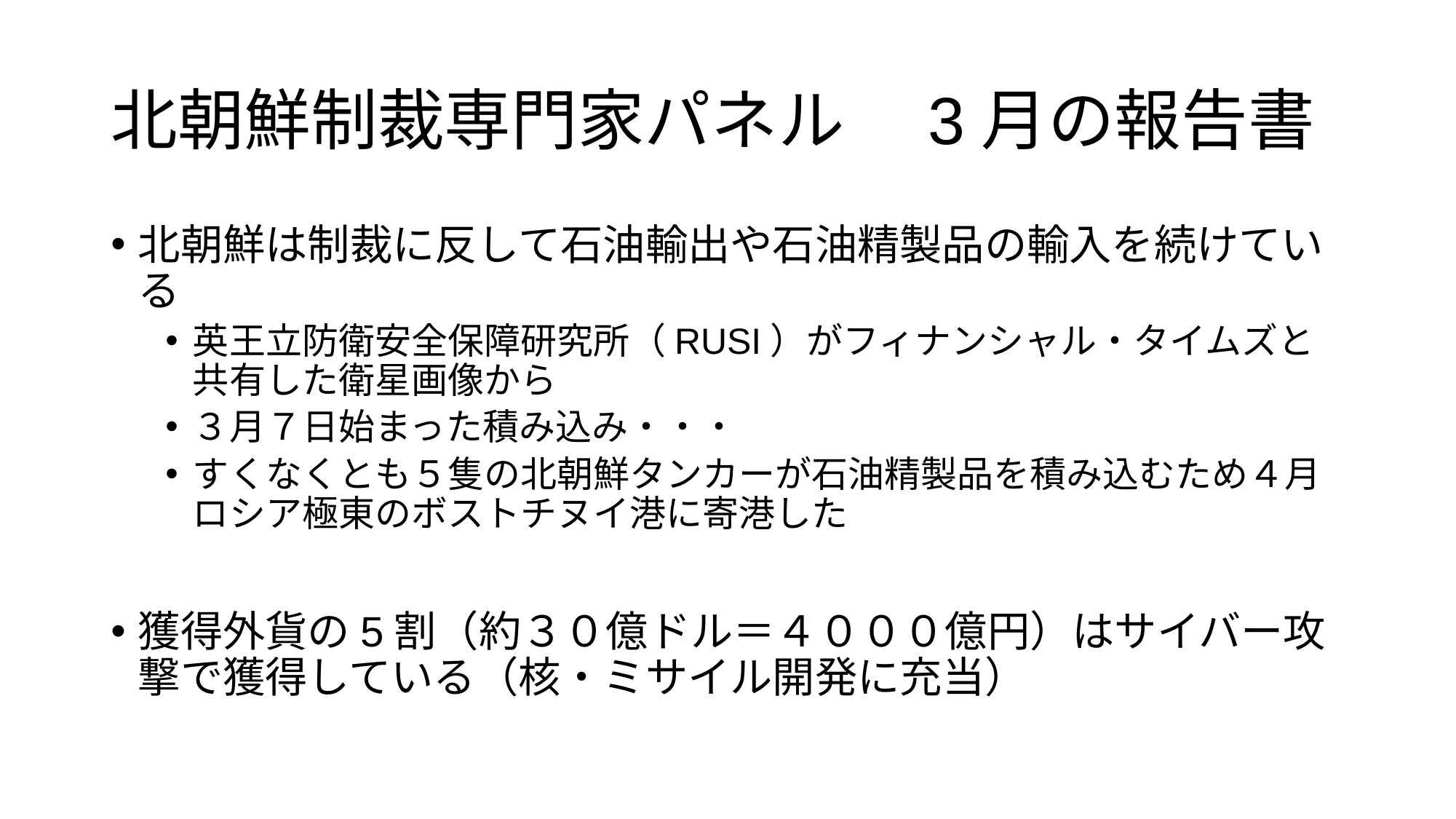

# 北朝鮮制裁専門家パネル　3月の報告書
北朝鮮は制裁に反して石油輸出や石油精製品の輸入を続けている
英王立防衛安全保障研究所（RUSI）がフィナンシャル・タイムズと共有した衛星画像から
３月７日始まった積み込み・・・
すくなくとも５隻の北朝鮮タンカーが石油精製品を積み込むため４月ロシア極東のボストチヌイ港に寄港した

獲得外貨の5割（約３０億ドル＝４０００億円）はサイバー攻撃で獲得している（核・ミサイル開発に充当）